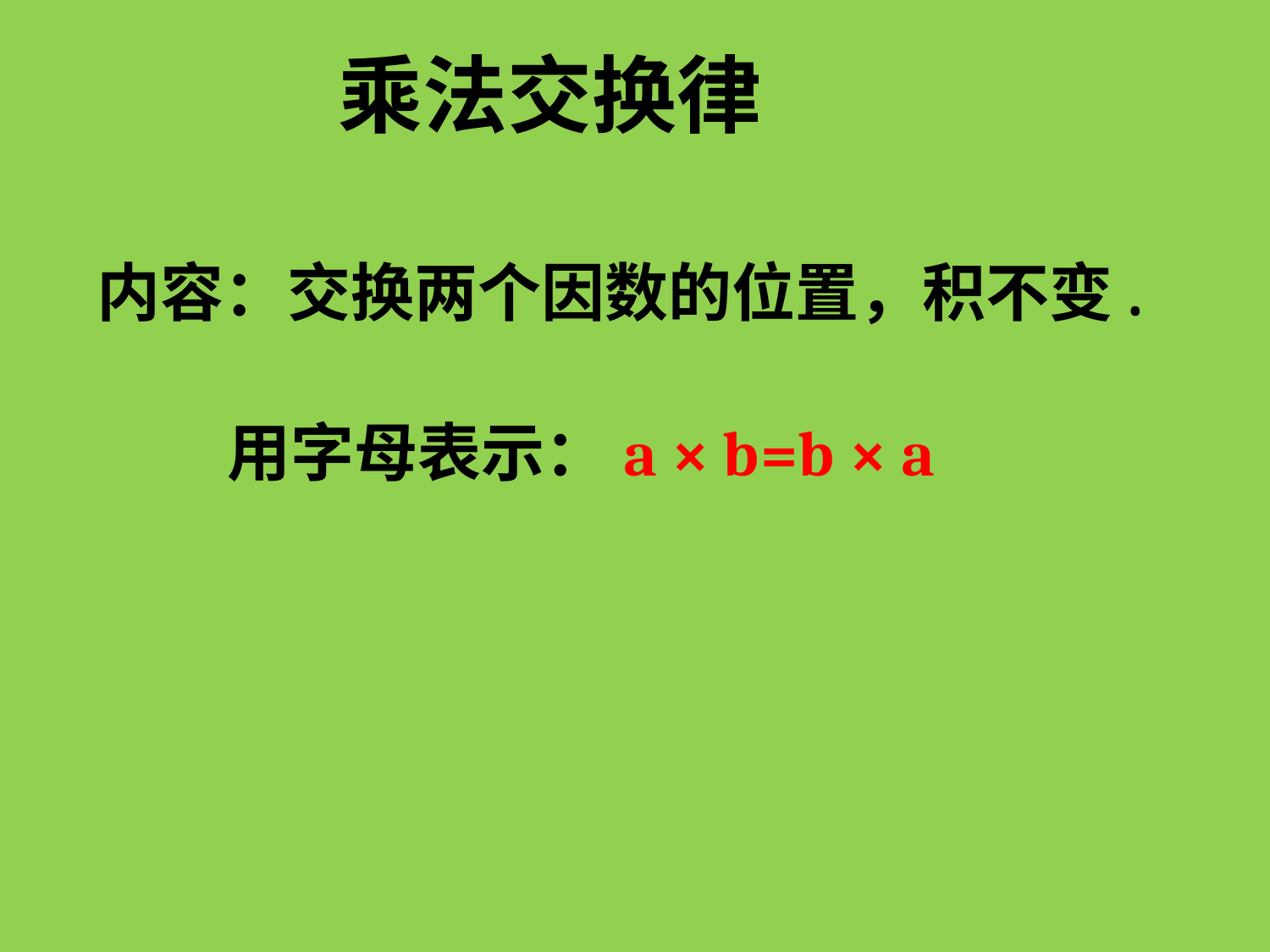

乘法交换律
内容：交换两个因数的位置，积不变.
用字母表示：a × b=b × a